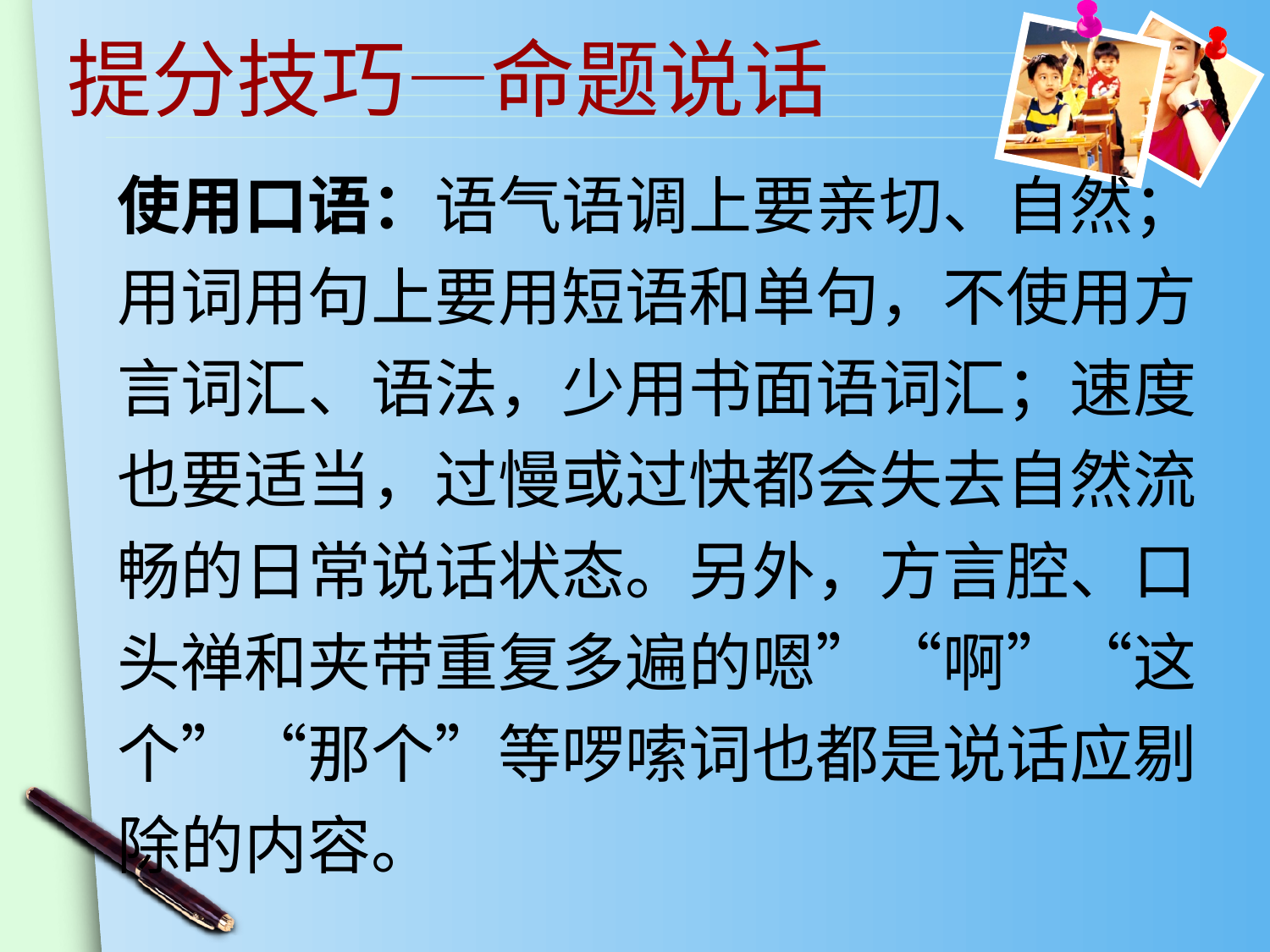

提分技巧—命题说话
使用口语：语气语调上要亲切、自然；用词用句上要用短语和单句，不使用方言词汇、语法，少用书面语词汇；速度也要适当，过慢或过快都会失去自然流畅的日常说话状态。另外，方言腔、口头禅和夹带重复多遍的嗯”“啊”“这个”“那个”等啰嗦词也都是说话应剔除的内容。